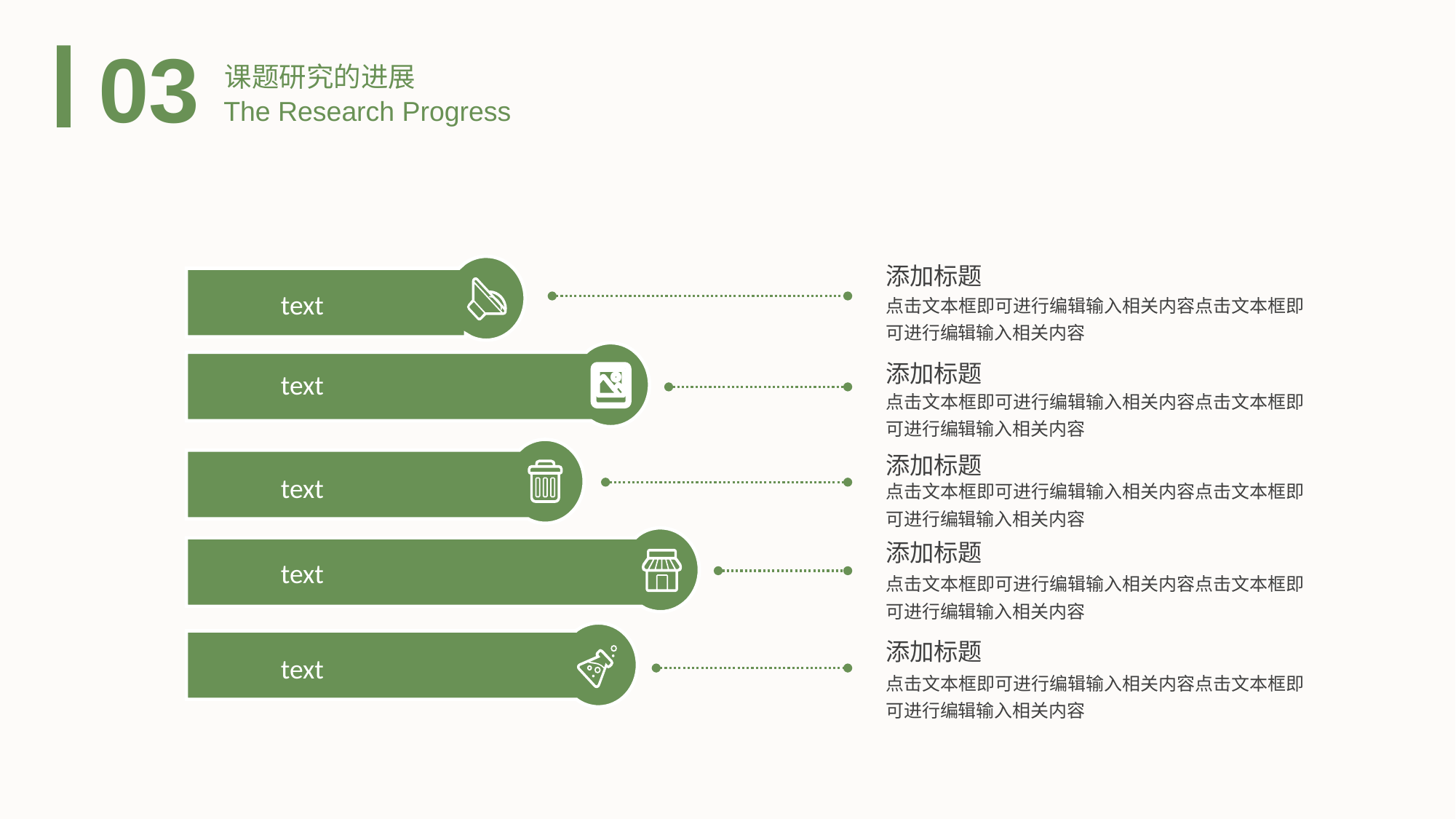

课题研究的进展
03

The Research Progress
添加标题

text
点击文本框即可进行编辑输入相关内容点击文本框即可进行编辑输入相关内容
添加标题
text
点击文本框即可进行编辑输入相关内容点击文本框即可进行编辑输入相关内容
添加标题
text
点击文本框即可进行编辑输入相关内容点击文本框即可进行编辑输入相关内容
添加标题
text
点击文本框即可进行编辑输入相关内容点击文本框即可进行编辑输入相关内容
添加标题
text
点击文本框即可进行编辑输入相关内容点击文本框即可进行编辑输入相关内容